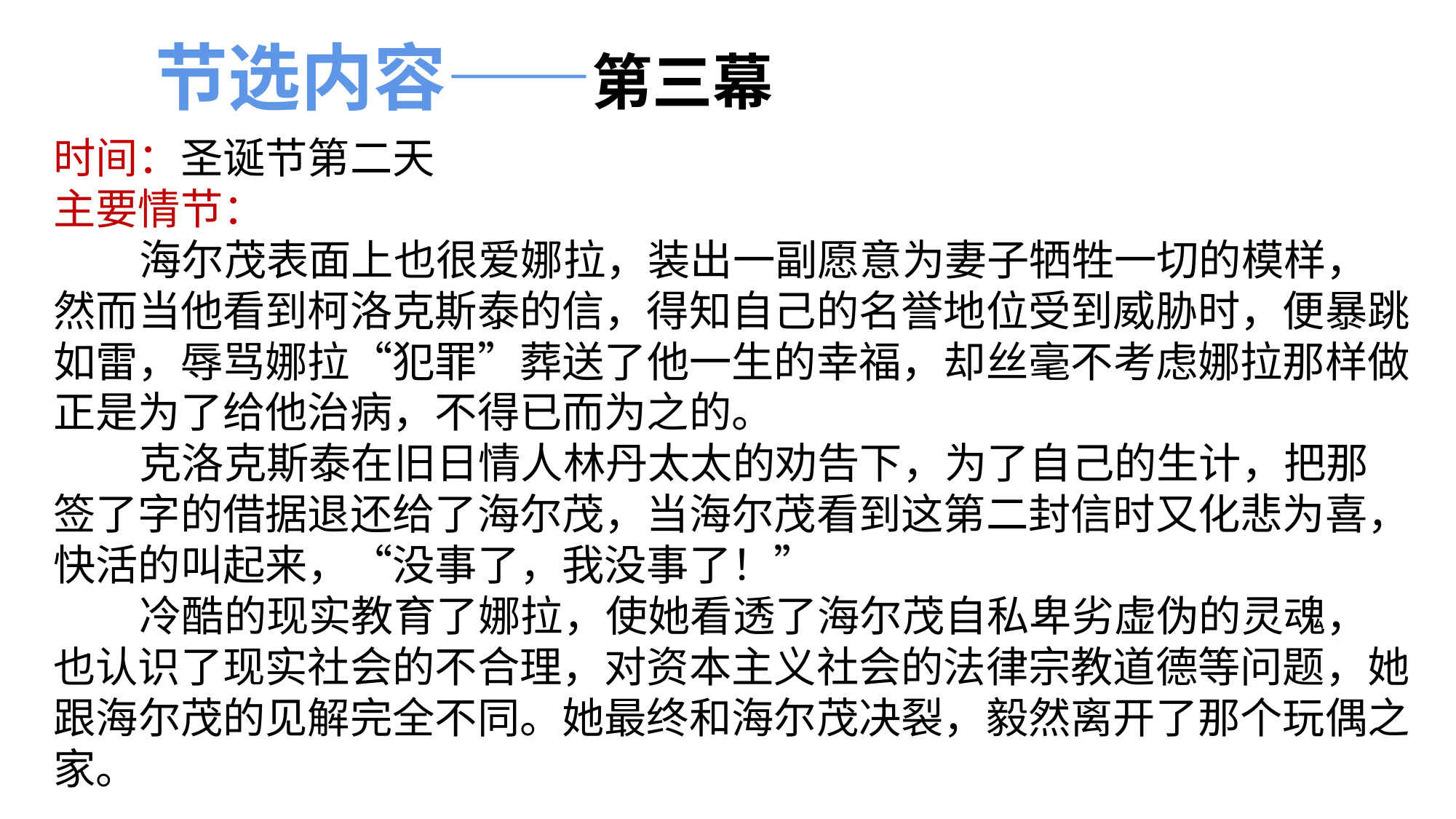

节选内容——第三幕
时间：圣诞节第二天
主要情节：
        海尔茂表面上也很爱娜拉，装出一副愿意为妻子牺牲一切的模样，然而当他看到柯洛克斯泰的信，得知自己的名誉地位受到威胁时，便暴跳如雷，辱骂娜拉“犯罪”葬送了他一生的幸福，却丝毫不考虑娜拉那样做正是为了给他治病，不得已而为之的。
        克洛克斯泰在旧日情人林丹太太的劝告下，为了自己的生计，把那签了字的借据退还给了海尔茂，当海尔茂看到这第二封信时又化悲为喜，快活的叫起来，“没事了，我没事了！”
        冷酷的现实教育了娜拉，使她看透了海尔茂自私卑劣虚伪的灵魂，也认识了现实社会的不合理，对资本主义社会的法律宗教道德等问题，她跟海尔茂的见解完全不同。她最终和海尔茂决裂，毅然离开了那个玩偶之家。